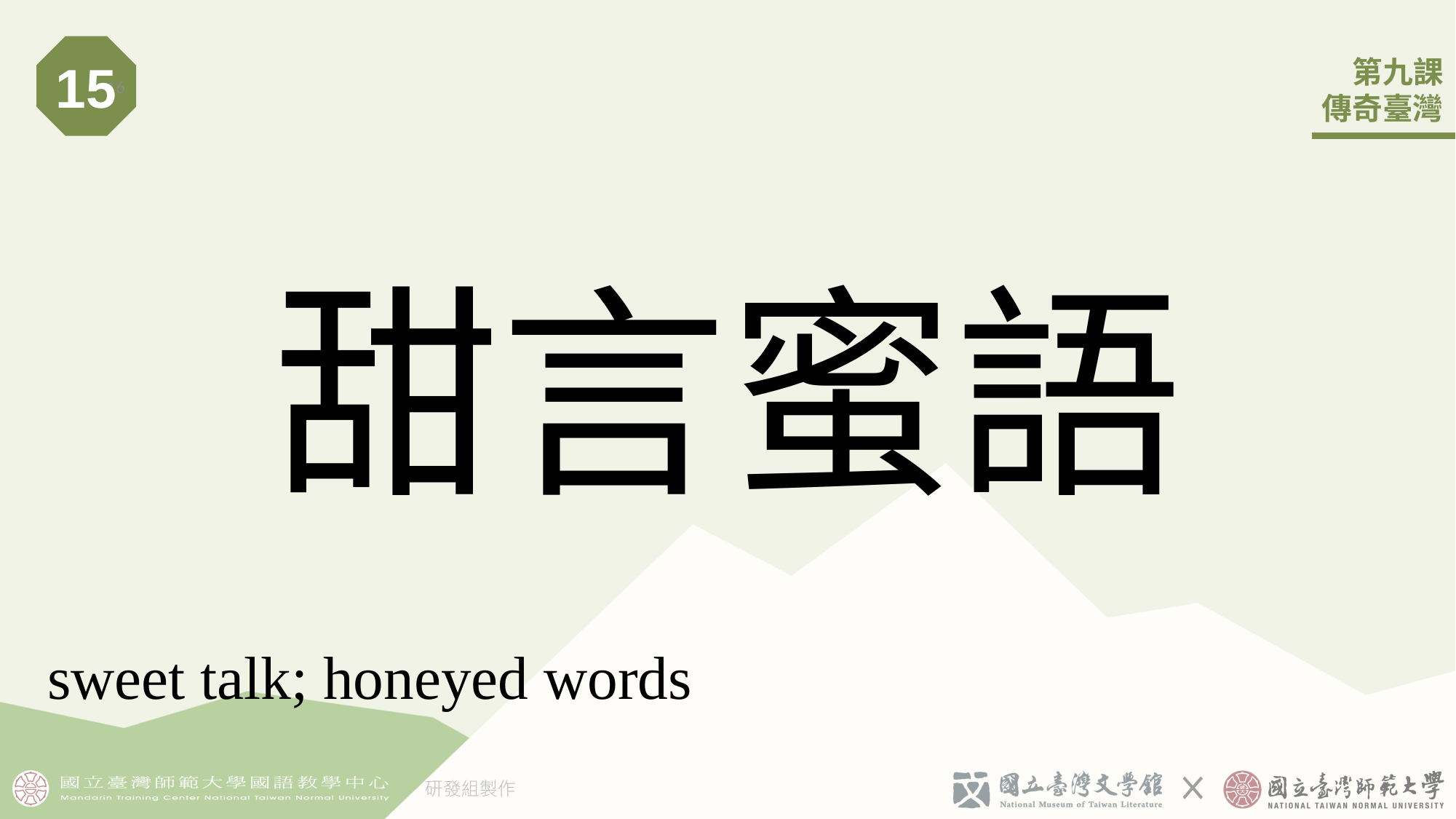

15
16
# 甜言蜜語
sweet talk; honeyed words